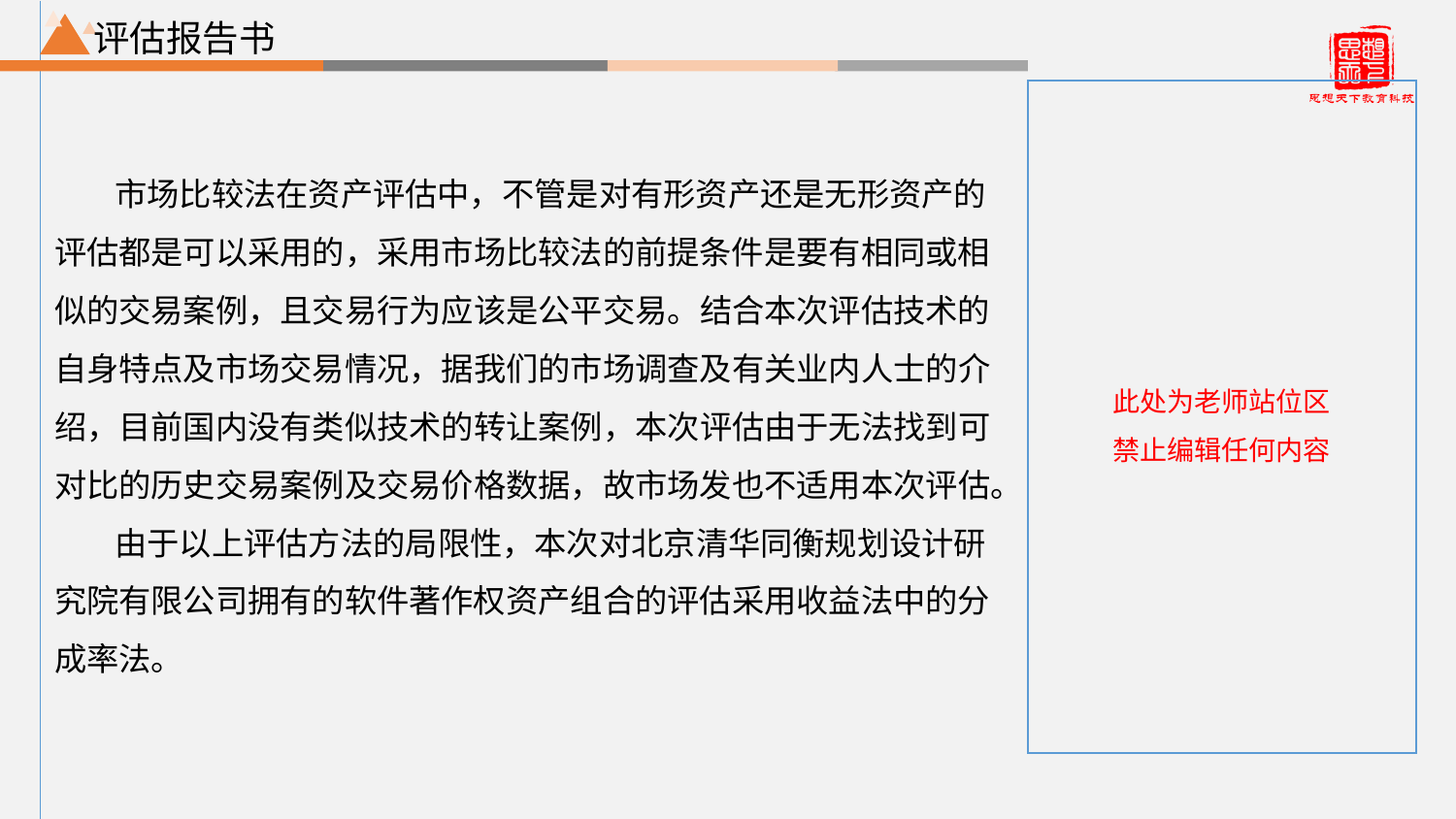

评估报告书
市场比较法在资产评估中，不管是对有形资产还是无形资产的评估都是可以采用的，采用市场比较法的前提条件是要有相同或相似的交易案例，且交易行为应该是公平交易。结合本次评估技术的自身特点及市场交易情况，据我们的市场调查及有关业内人士的介绍，目前国内没有类似技术的转让案例，本次评估由于无法找到可对比的历史交易案例及交易价格数据，故市场发也不适用本次评估。
由于以上评估方法的局限性，本次对北京清华同衡规划设计研究院有限公司拥有的软件著作权资产组合的评估采用收益法中的分成率法。
138